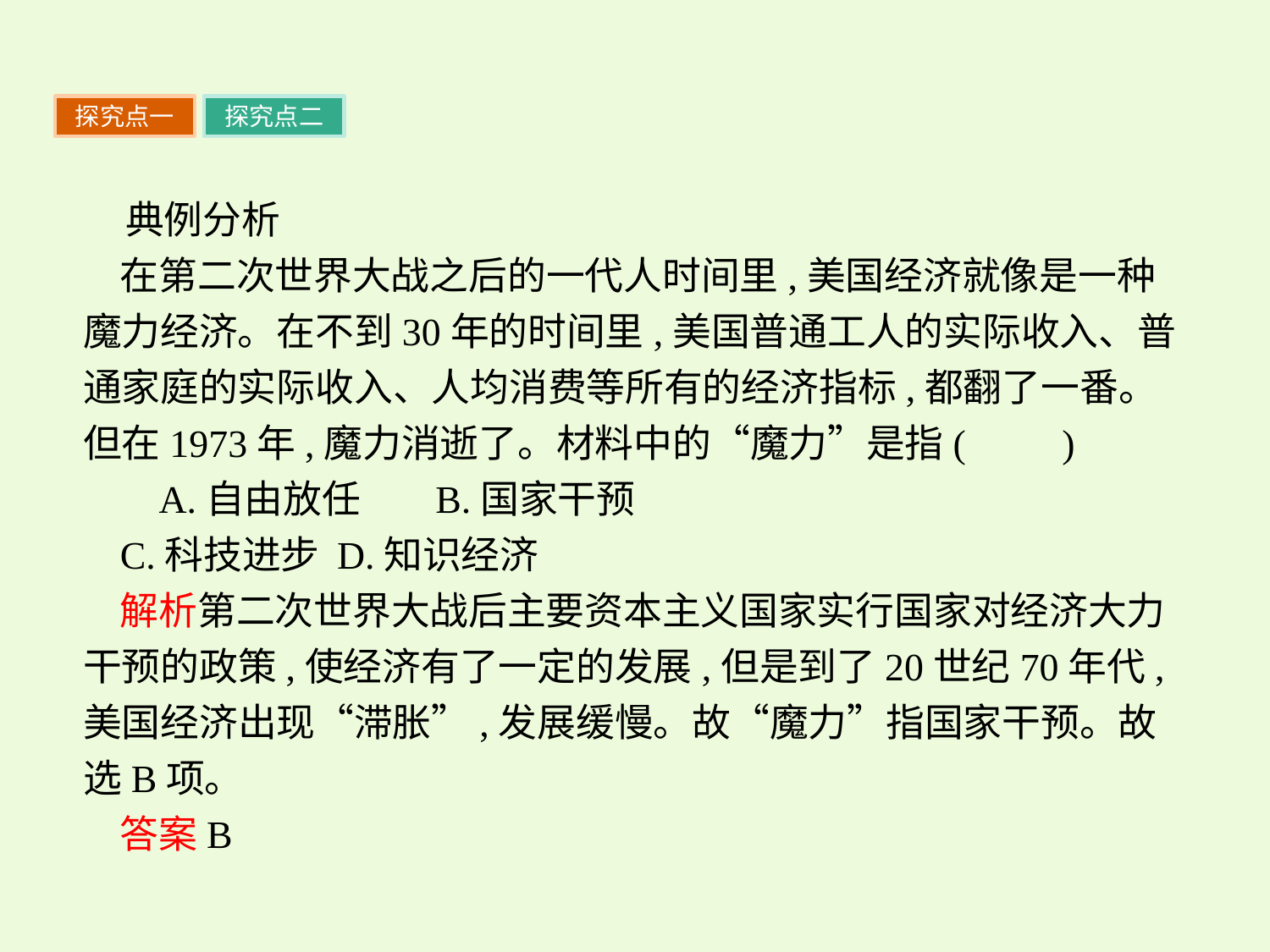

探究点一
探究点二
典例分析
在第二次世界大战之后的一代人时间里,美国经济就像是一种魔力经济。在不到30年的时间里,美国普通工人的实际收入、普通家庭的实际收入、人均消费等所有的经济指标,都翻了一番。但在1973年,魔力消逝了。材料中的“魔力”是指(　　)
    A.自由放任	B.国家干预
C.科技进步	D.知识经济
解析第二次世界大战后主要资本主义国家实行国家对经济大力干预的政策,使经济有了一定的发展,但是到了20世纪70年代,美国经济出现“滞胀”,发展缓慢。故“魔力”指国家干预。故选B项。
答案B